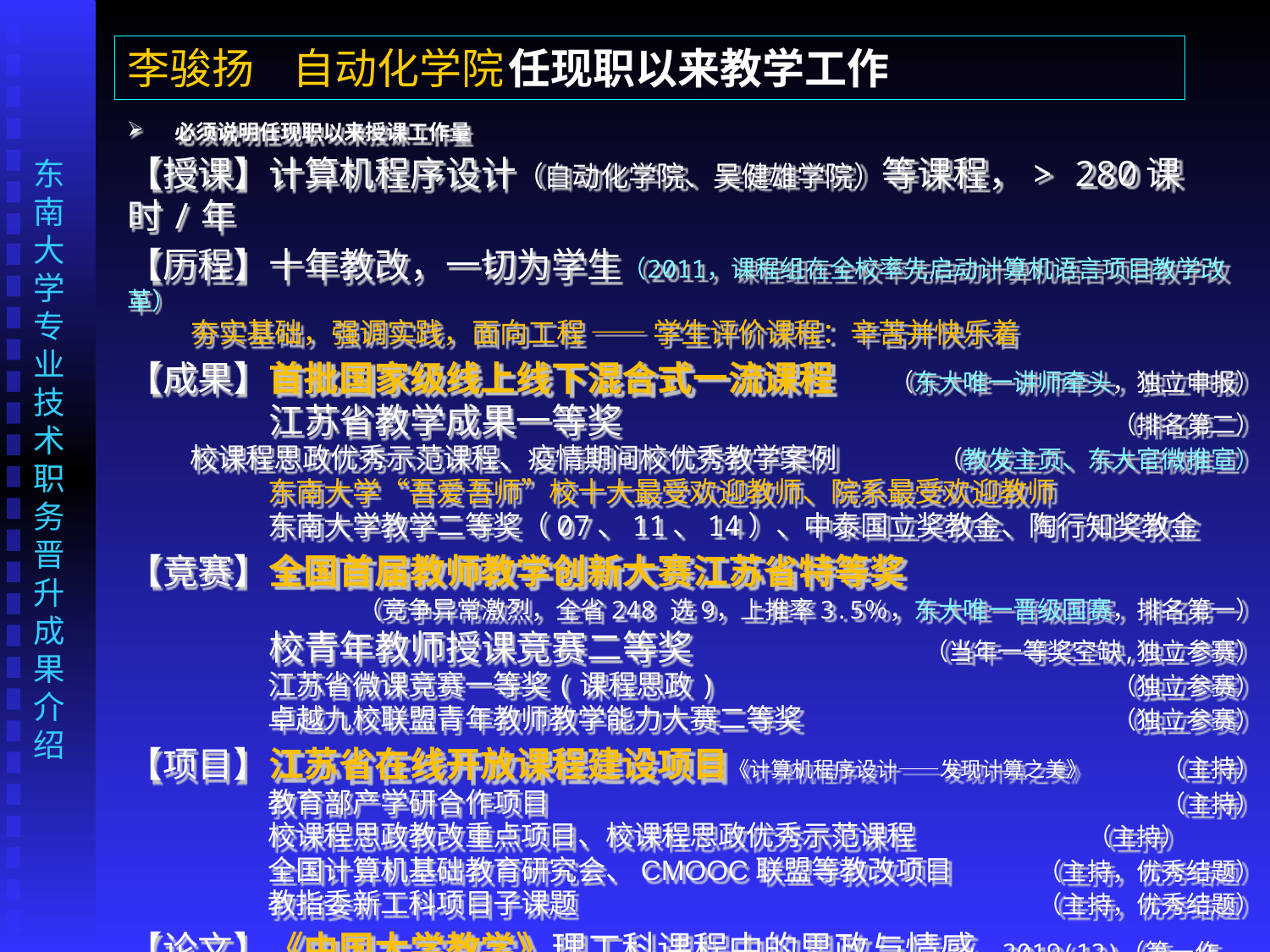

李骏扬    自动化学院	任现职以来教学工作
必须说明任现职以来授课工作量
【授课】计算机程序设计（自动化学院、吴健雄学院）等课程，> 280课时/年
【历程】十年教改，一切为学生	（2011，课程组在全校率先启动计算机语言项目教学改革）
          夯实基础，强调实践，面向工程 —— 学生评价课程：辛苦并快乐着
【成果】首批国家级线上线下混合式一流课程	（东大唯一讲师牵头，独立申报）
　　　　江苏省教学成果一等奖　　 	（排名第二）
          校课程思政优秀示范课程、疫情期间校优秀教学案例	（教发主页、东大官微推宣）
　　　　　东南大学“吾爱吾师”校十大最受欢迎教师、院系最受欢迎教师
　　　　　东南大学教学二等奖（07、11、14）、中泰国立奖教金、陶行知奖教金
【竞赛】全国首届教师教学创新大赛江苏省特等奖
　　　　　	（竞争异常激烈，全省 248 选 9，上推率 3.5％，东大唯一晋级国赛，排名第一）
　　　　校青年教师授课竞赛二等奖	（当年一等奖空缺,独立参赛）
　　　　　江苏省微课竞赛一等奖(课程思政)	（独立参赛）
　　　　　卓越九校联盟青年教师教学能力大赛二等奖	（独立参赛）
【项目】江苏省在线开放课程建设项目《计算机程序设计——发现计算之美》	（主持）
　　　　　教育部产学研合作项目	（主持）
　　　　　校课程思政教改重点项目、校课程思政优秀示范课程	（主持）　　　
　　　　　全国计算机基础教育研究会、CMOOC联盟等教改项目	（主持，优秀结题）
　　　　　教指委新工科项目子课题	（主持，优秀结题）
【论文】《中国大学教学》理工科课程中的思政与情感，2019(12)	（第一作者）
　　　　　另在《计算机教育》等杂志发表教学论文 5 篇以上	（第一作者）